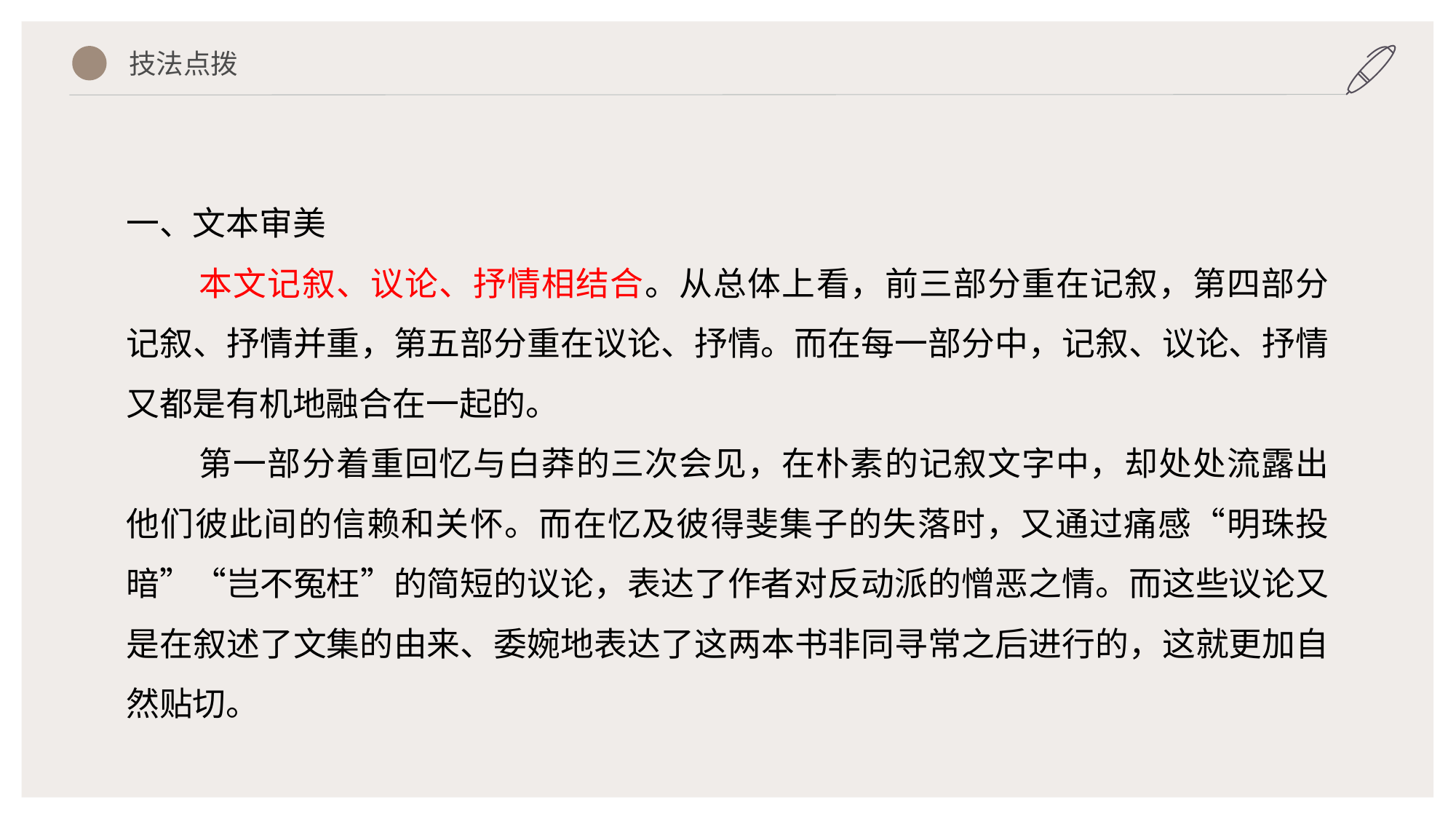

技法点拨

一、文本审美
本文记叙、议论、抒情相结合。从总体上看，前三部分重在记叙，第四部分记叙、抒情并重，第五部分重在议论、抒情。而在每一部分中，记叙、议论、抒情又都是有机地融合在一起的。
第一部分着重回忆与白莽的三次会见，在朴素的记叙文字中，却处处流露出他们彼此间的信赖和关怀。而在忆及彼得斐集子的失落时，又通过痛感“明珠投暗”“岂不冤枉”的简短的议论，表达了作者对反动派的憎恶之情。而这些议论又是在叙述了文集的由来、委婉地表达了这两本书非同寻常之后进行的，这就更加自然贴切。